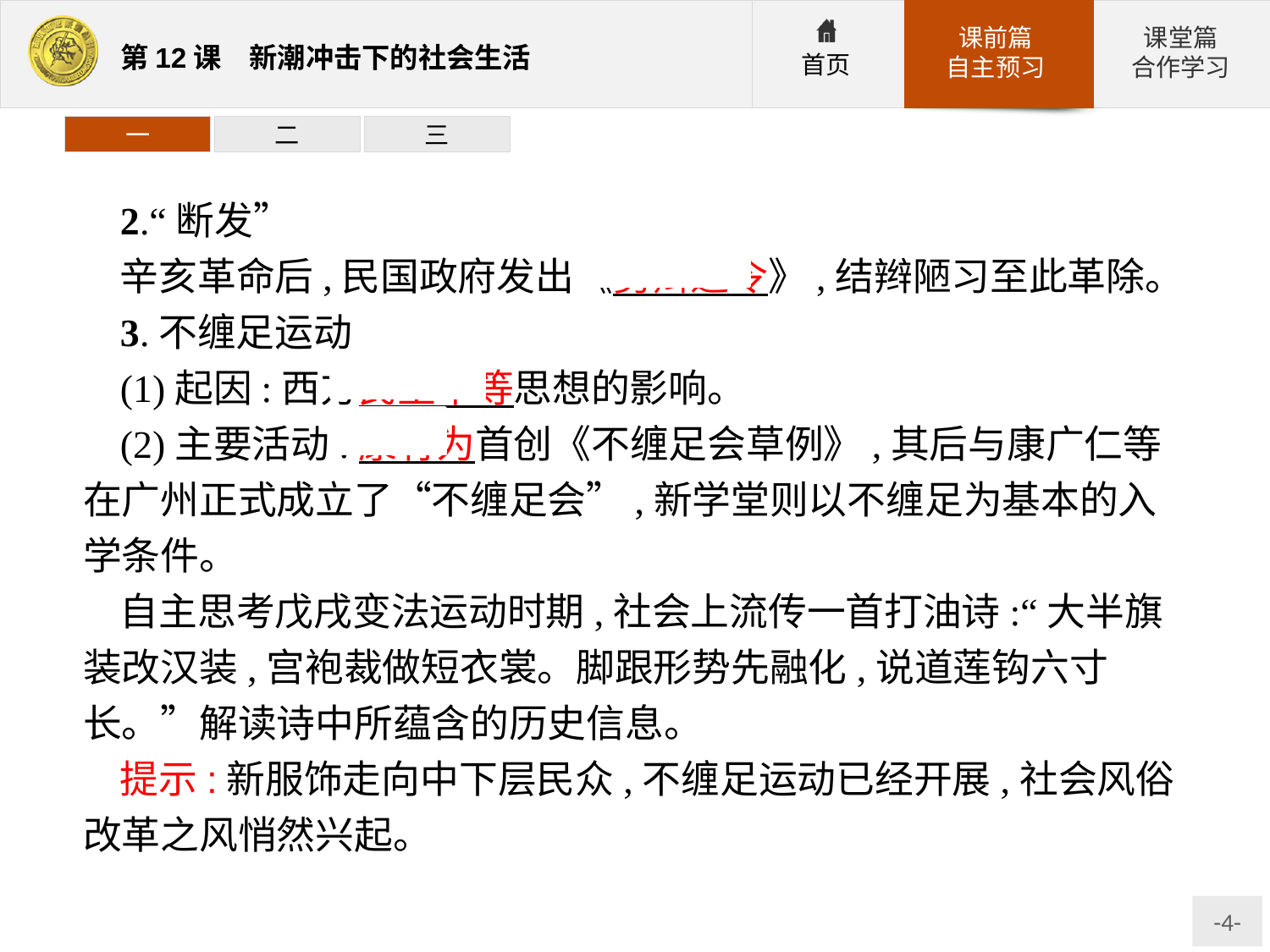

一
二
三
2.“断发”
辛亥革命后,民国政府发出《剪辫通令》,结辫陋习至此革除。
3.不缠足运动
(1)起因:西方民主平等思想的影响。
(2)主要活动:康有为首创《不缠足会草例》,其后与康广仁等在广州正式成立了“不缠足会”,新学堂则以不缠足为基本的入学条件。
自主思考戊戌变法运动时期,社会上流传一首打油诗:“大半旗装改汉装,宫袍裁做短衣裳。脚跟形势先融化,说道莲钩六寸长。”解读诗中所蕴含的历史信息。
提示:新服饰走向中下层民众,不缠足运动已经开展,社会风俗改革之风悄然兴起。